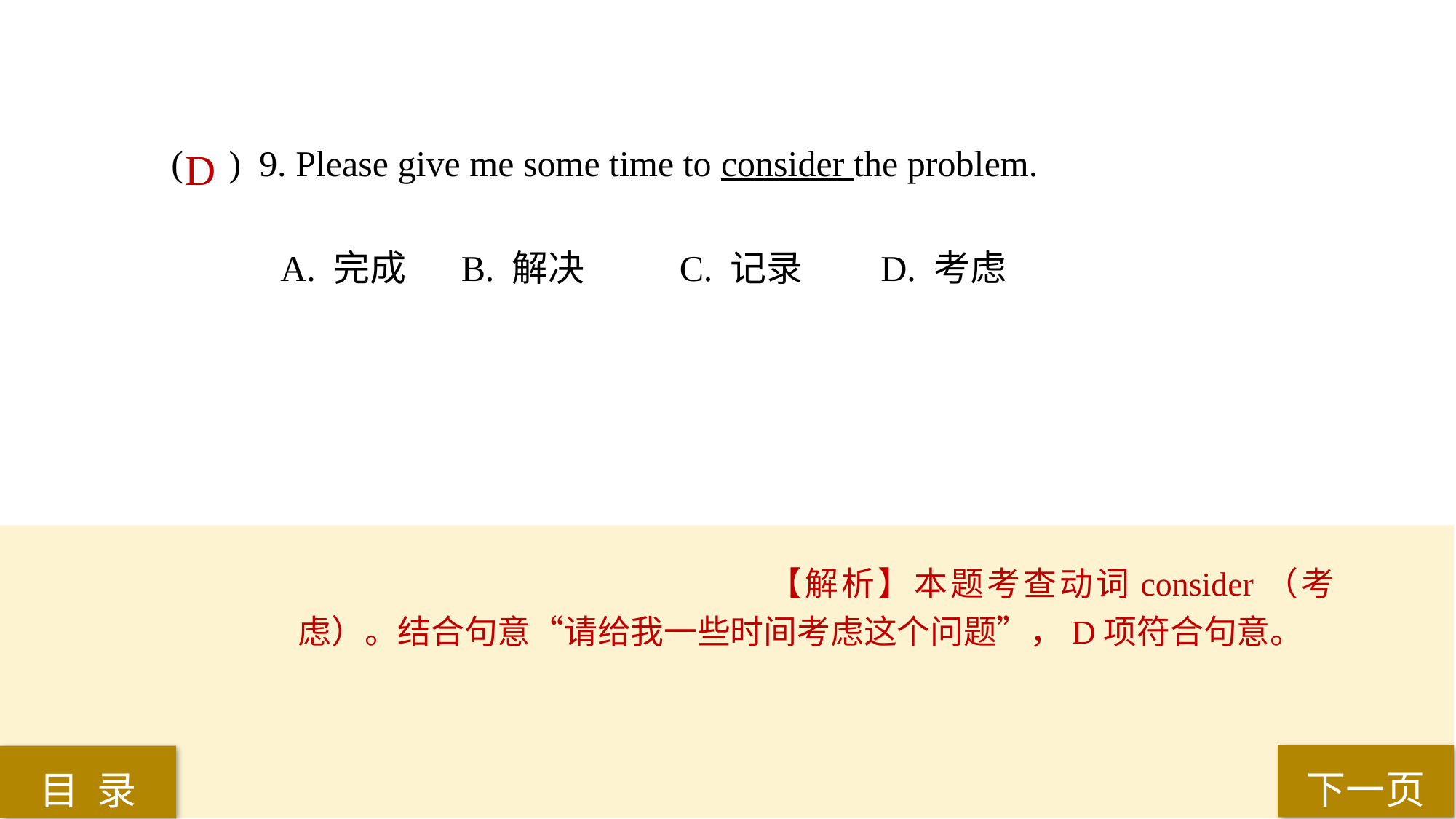

(     )  9. Please give me some time to consider the problem.

A. 完成	 B. 解决	 C. 记录 	D. 考虑
D
【解析】本题考查动词consider（考虑）。结合句意“请给我一些时间考虑这个问题”，D项符合句意。